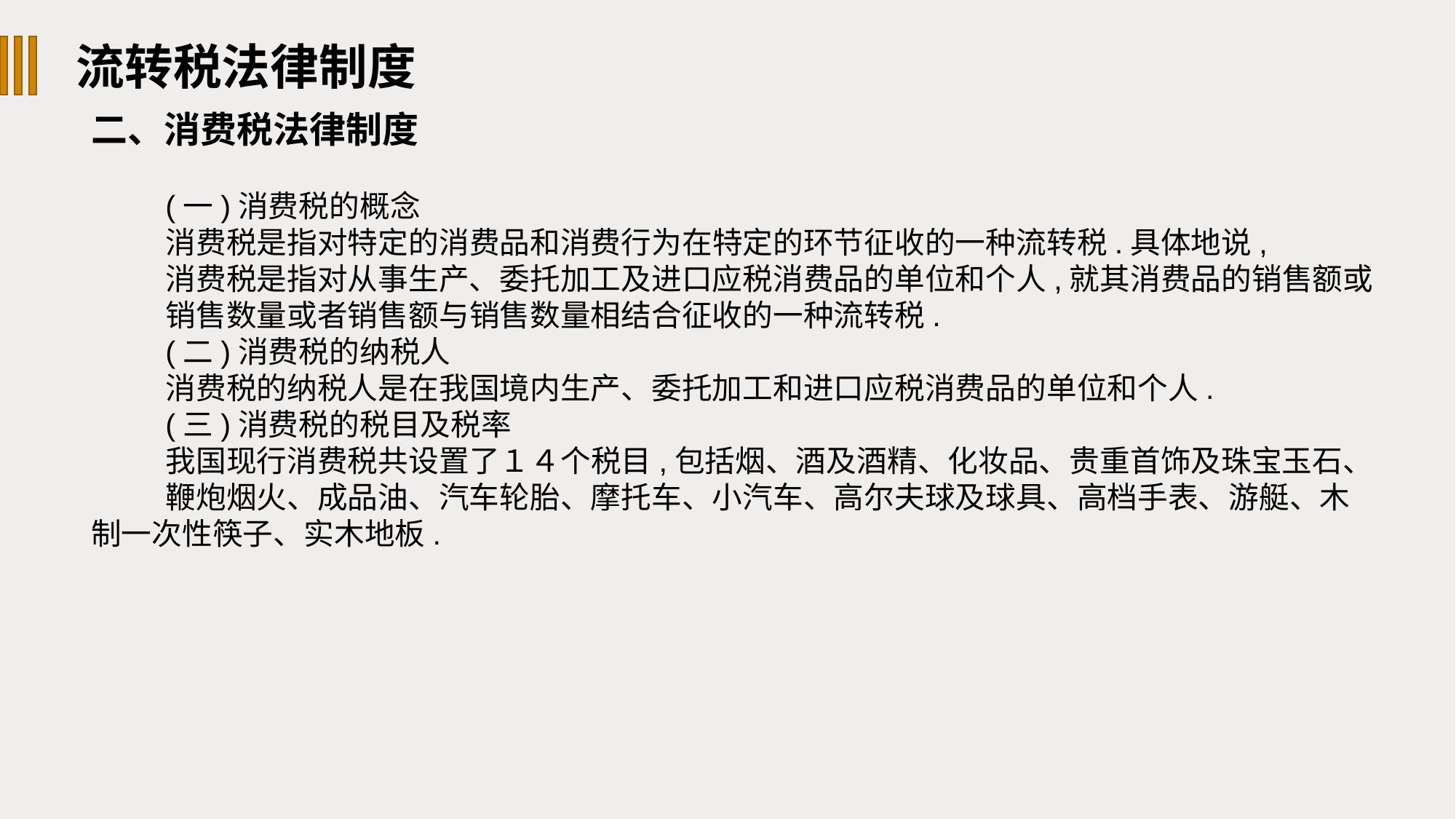

流转税法律制度

二、消费税法律制度

(一)消费税的概念
消费税是指对特定的消费品和消费行为在特定的环节征收的一种流转税.具体地说,
消费税是指对从事生产、委托加工及进口应税消费品的单位和个人,就其消费品的销售额或
销售数量或者销售额与销售数量相结合征收的一种流转税.
(二)消费税的纳税人
消费税的纳税人是在我国境内生产、委托加工和进口应税消费品的单位和个人.
(三)消费税的税目及税率
我国现行消费税共设置了１４个税目,包括烟、酒及酒精、化妆品、贵重首饰及珠宝玉石、
鞭炮烟火、成品油、汽车轮胎、摩托车、小汽车、高尔夫球及球具、高档手表、游艇、木制一次性筷子、实木地板.